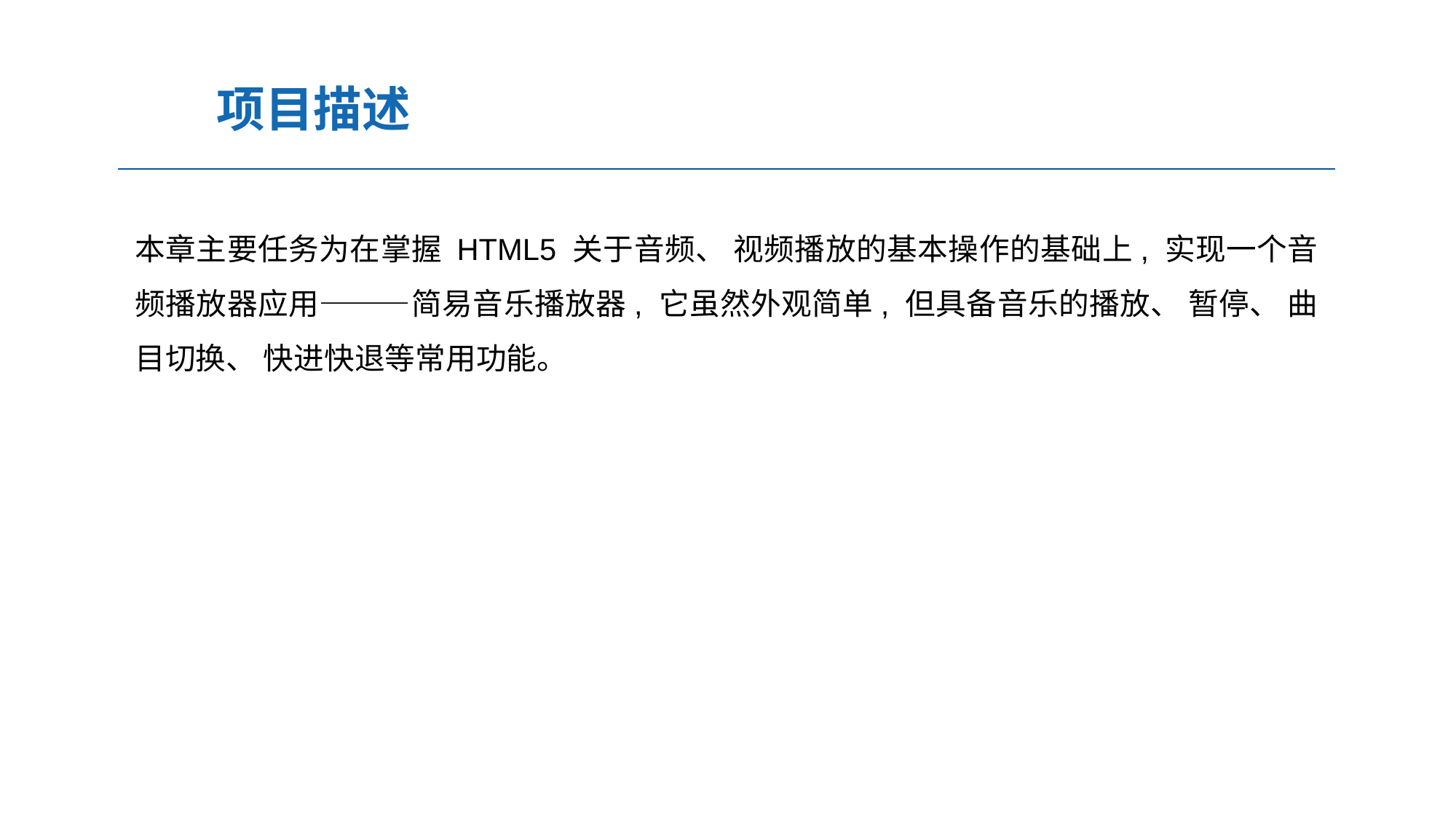

项目描述
本章主要任务为在掌握 HTML5 关于音频、 视频播放的基本操作的基础上, 实现一个音频播放器应用———简易音乐播放器, 它虽然外观简单, 但具备音乐的播放、 暂停、 曲目切换、 快进快退等常用功能。